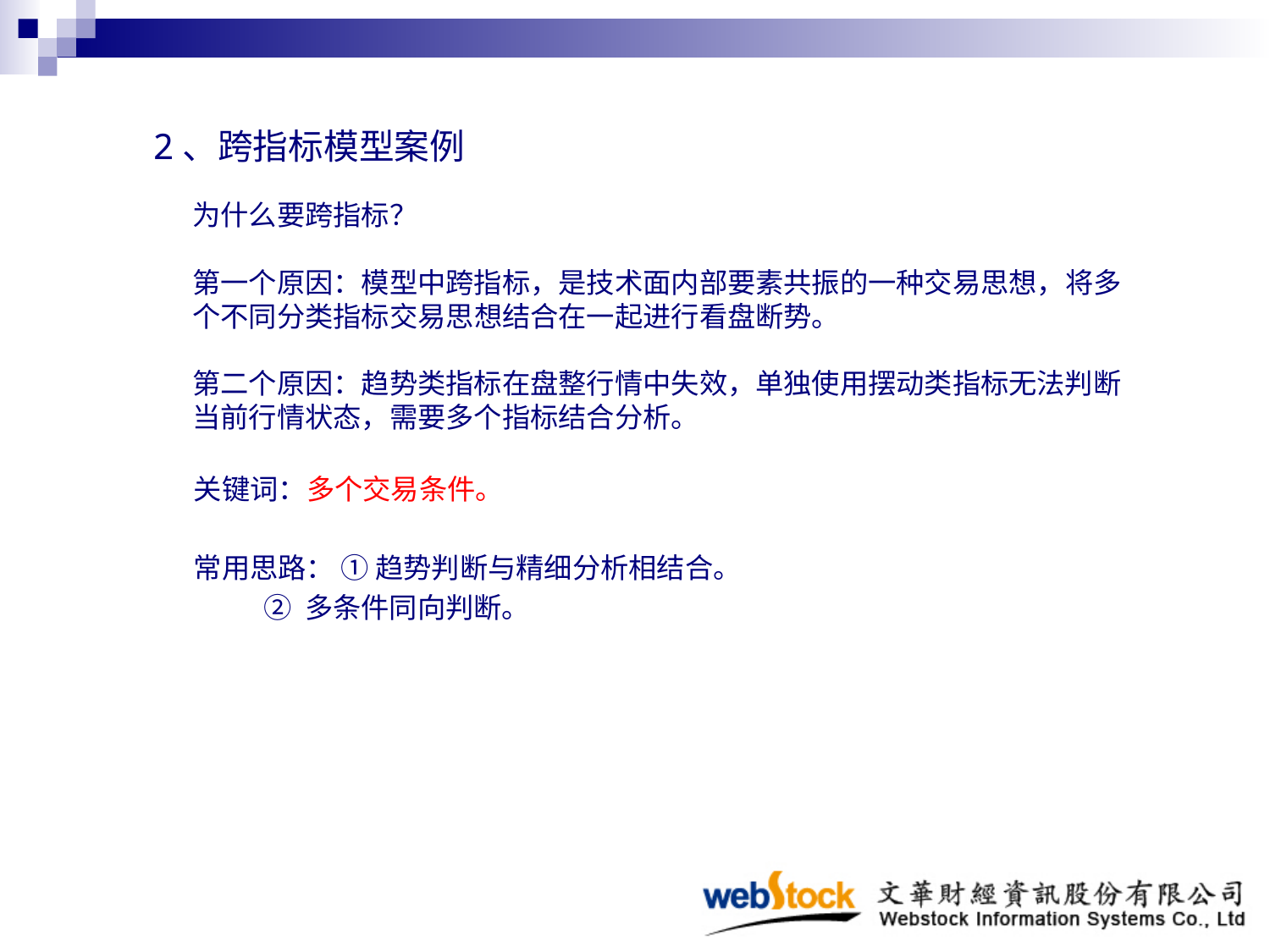

2、跨指标模型案例
# 为什么要跨指标？ 第一个原因：模型中跨指标，是技术面内部要素共振的一种交易思想，将多个不同分类指标交易思想结合在一起进行看盘断势。 第二个原因：趋势类指标在盘整行情中失效，单独使用摆动类指标无法判断当前行情状态，需要多个指标结合分析。
关键词：多个交易条件。

常用思路： ① 趋势判断与精细分析相结合。
           ② 多条件同向判断。